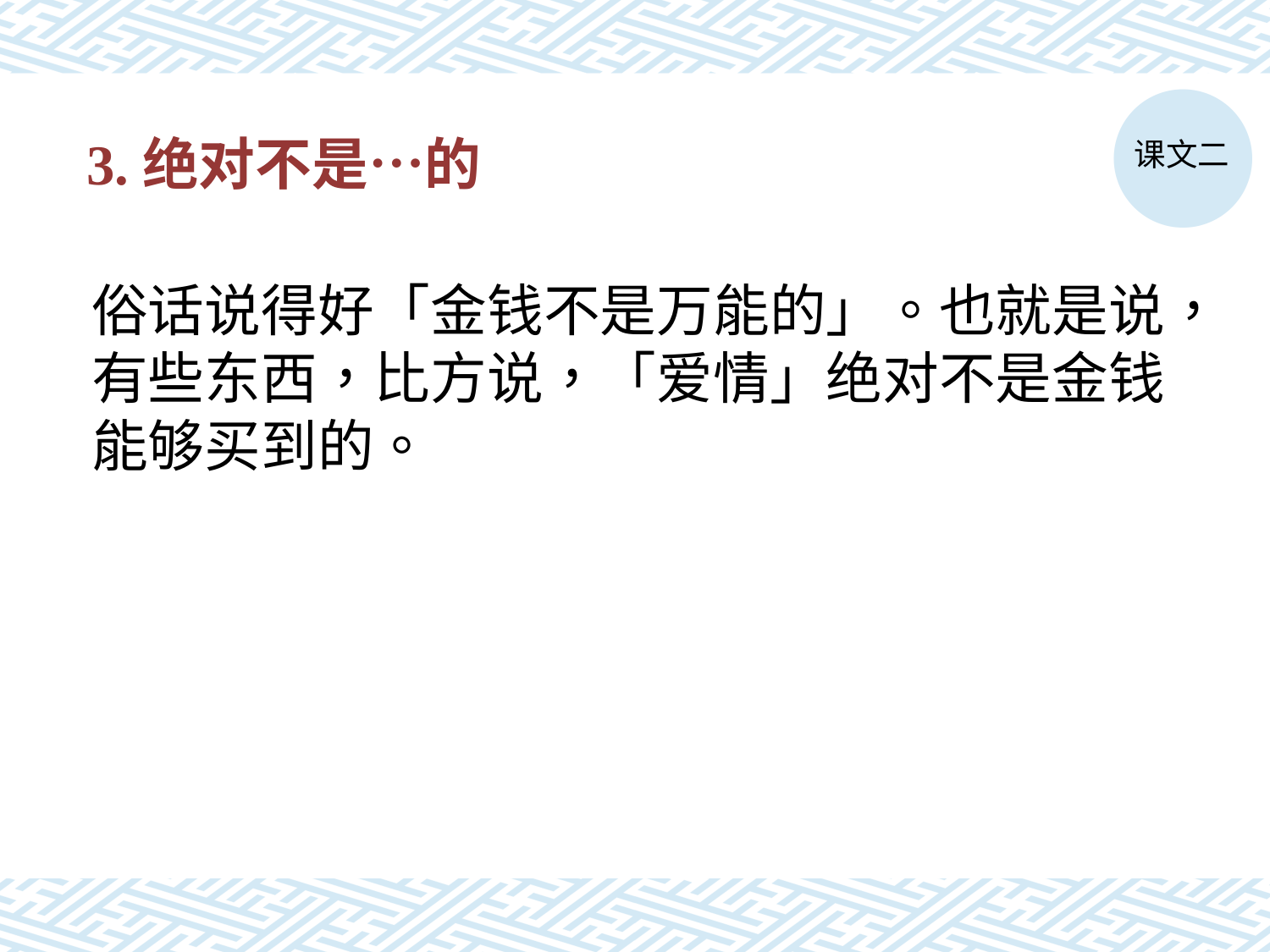

课文二
# 3.绝对不是…的
俗话说得好「金钱不是万能的」。也就是说，有些东西，比方说，「爱情」绝对不是金钱能够买到的。